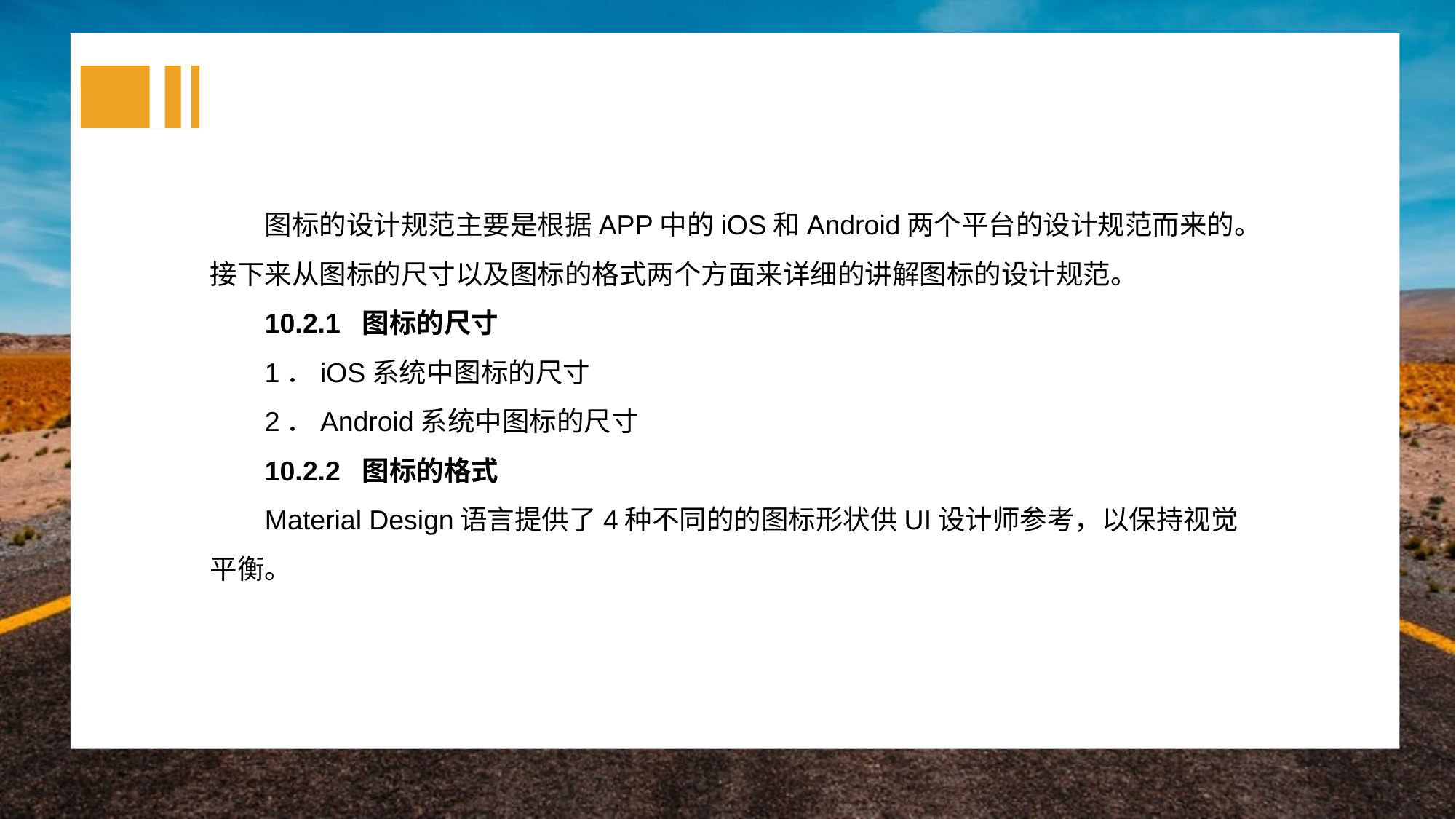

图标的设计规范主要是根据APP中的iOS和Android两个平台的设计规范而来的。接下来从图标的尺寸以及图标的格式两个方面来详细的讲解图标的设计规范。
10.2.1  图标的尺寸
1．iOS系统中图标的尺寸
2．Android系统中图标的尺寸
10.2.2  图标的格式
Material Design语言提供了4种不同的的图标形状供UI设计师参考，以保持视觉平衡。